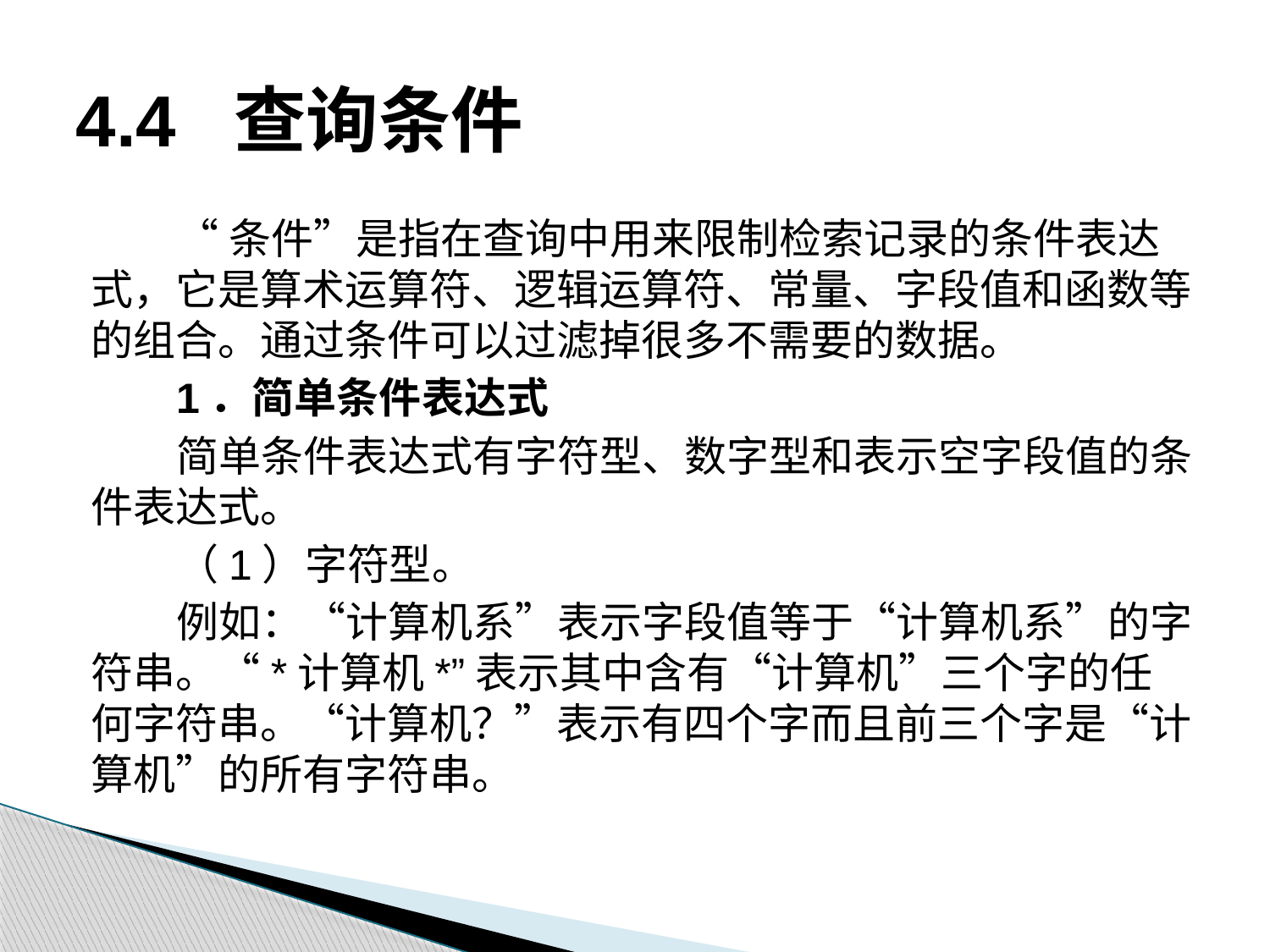

# 4.4  查询条件
“条件”是指在查询中用来限制检索记录的条件表达式，它是算术运算符、逻辑运算符、常量、字段值和函数等的组合。通过条件可以过滤掉很多不需要的数据。
1．简单条件表达式
简单条件表达式有字符型、数字型和表示空字段值的条件表达式。
（1）字符型。
例如：“计算机系”表示字段值等于“计算机系”的字符串。“*计算机*”表示其中含有“计算机”三个字的任何字符串。“计算机？”表示有四个字而且前三个字是“计算机”的所有字符串。